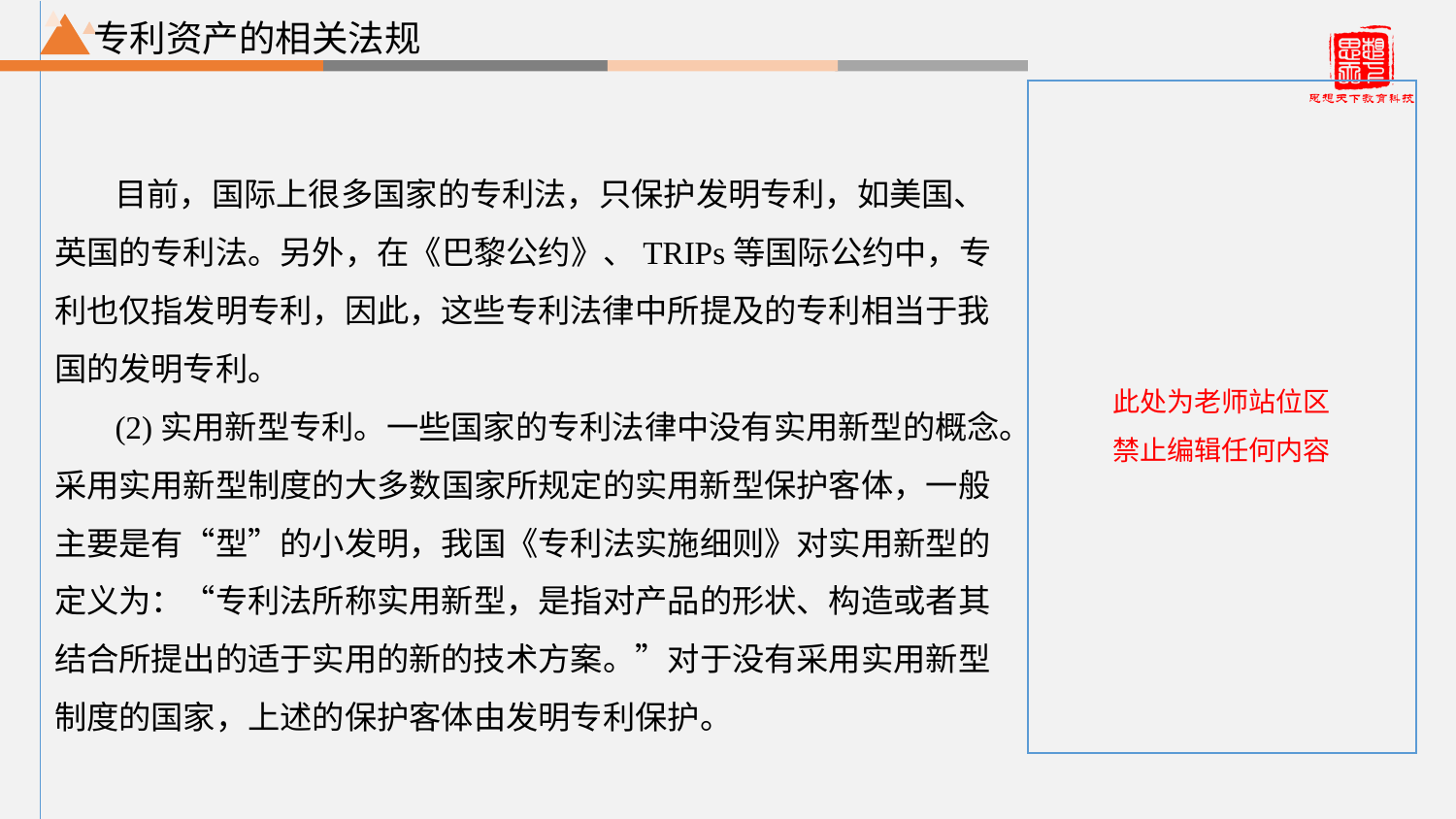

专利资产的相关法规
目前，国际上很多国家的专利法，只保护发明专利，如美国、英国的专利法。另外，在《巴黎公约》、TRIPs等国际公约中，专利也仅指发明专利，因此，这些专利法律中所提及的专利相当于我国的发明专利。
(2)实用新型专利。一些国家的专利法律中没有实用新型的概念。采用实用新型制度的大多数国家所规定的实用新型保护客体，一般主要是有“型”的小发明，我国《专利法实施细则》对实用新型的定义为：“专利法所称实用新型，是指对产品的形状、构造或者其结合所提出的适于实用的新的技术方案。”对于没有采用实用新型制度的国家，上述的保护客体由发明专利保护。
13